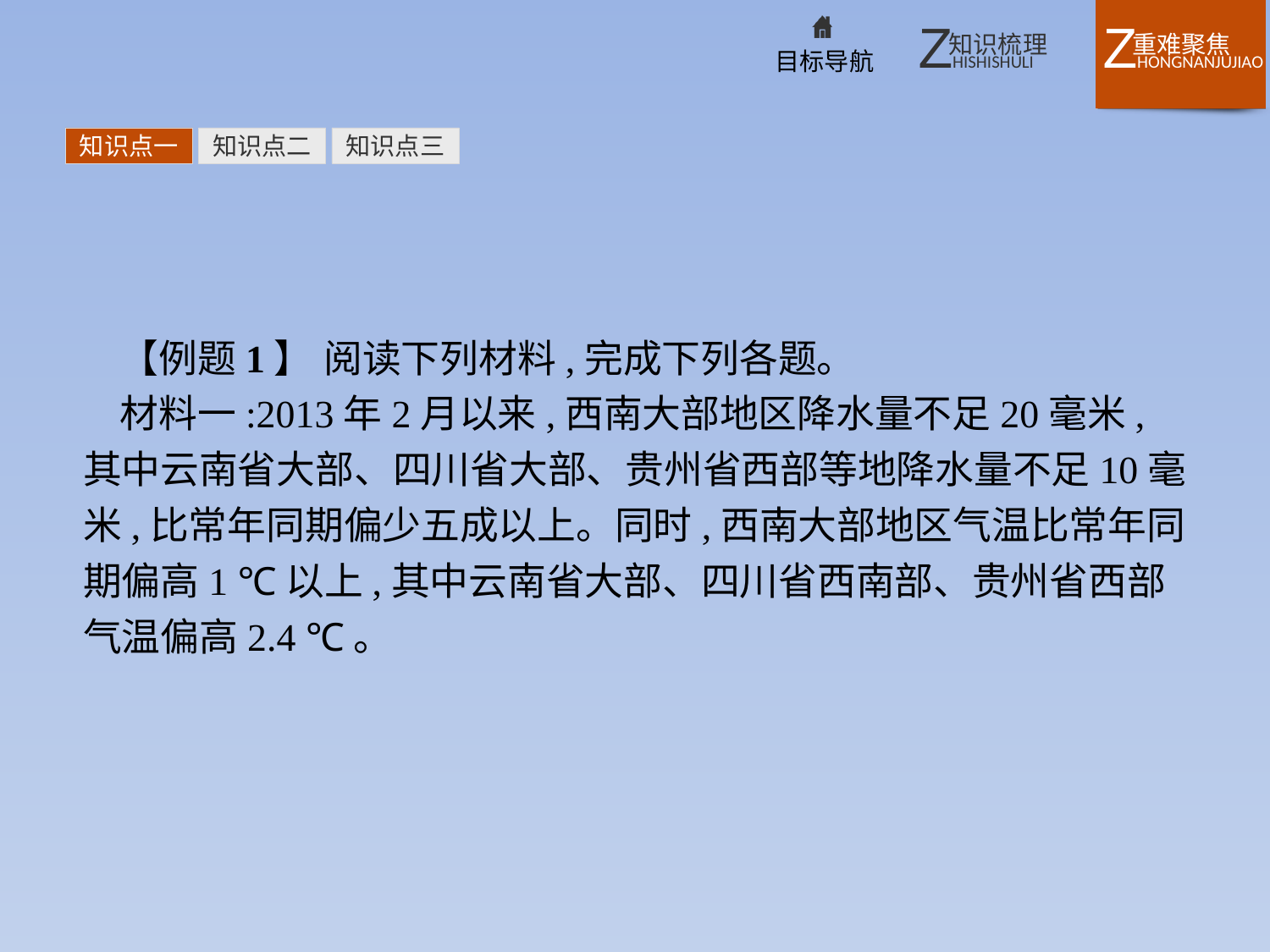

知识点一
知识点二
知识点三
【例题1】 阅读下列材料,完成下列各题。
材料一:2013年2月以来,西南大部地区降水量不足20毫米,其中云南省大部、四川省大部、贵州省西部等地降水量不足10毫米,比常年同期偏少五成以上。同时,西南大部地区气温比常年同期偏高1 ℃以上,其中云南省大部、四川省西南部、贵州省西部气温偏高2.4 ℃。